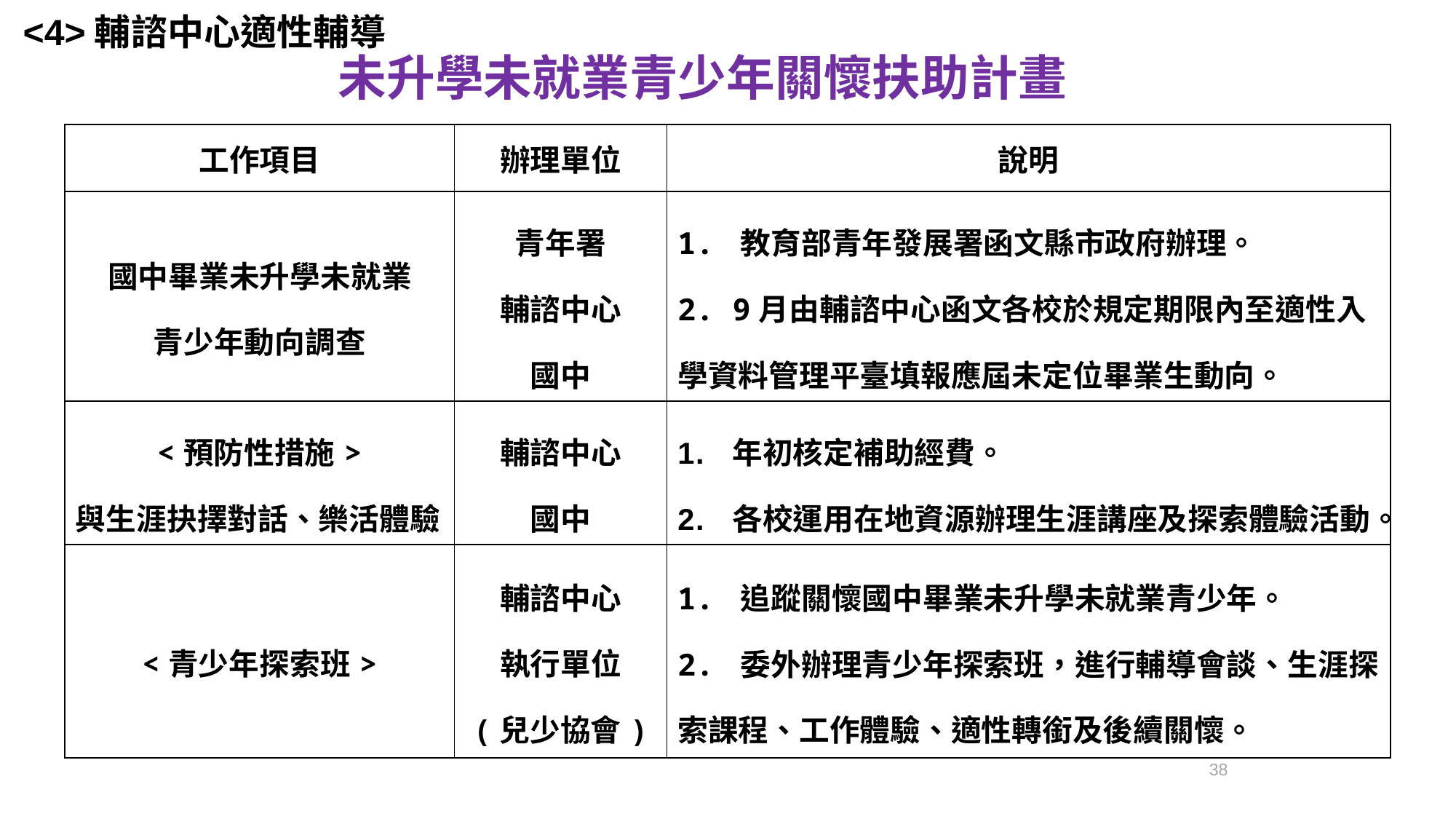

<4>輔諮中心適性輔導

未升學未就業青少年關懷扶助計畫
| 工作項目 | 辦理單位 | 說明 |
| --- | --- | --- |
| 國中畢業未升學未就業 青少年動向調查 | 青年署 輔諮中心 國中 | 1. 教育部青年發展署函文縣市政府辦理。 2. 9月由輔諮中心函文各校於規定期限內至適性入學資料管理平臺填報應屆未定位畢業生動向。 |
| <預防性措施> 與生涯抉擇對話、樂活體驗 | 輔諮中心 國中 | 年初核定補助經費。 各校運用在地資源辦理生涯講座及探索體驗活動。 |
| <青少年探索班> | 輔諮中心 執行單位 (兒少協會) | 1. 追蹤關懷國中畢業未升學未就業青少年。 2. 委外辦理青少年探索班，進行輔導會談、生涯探索課程、工作體驗、適性轉銜及後續關懷。 |
38